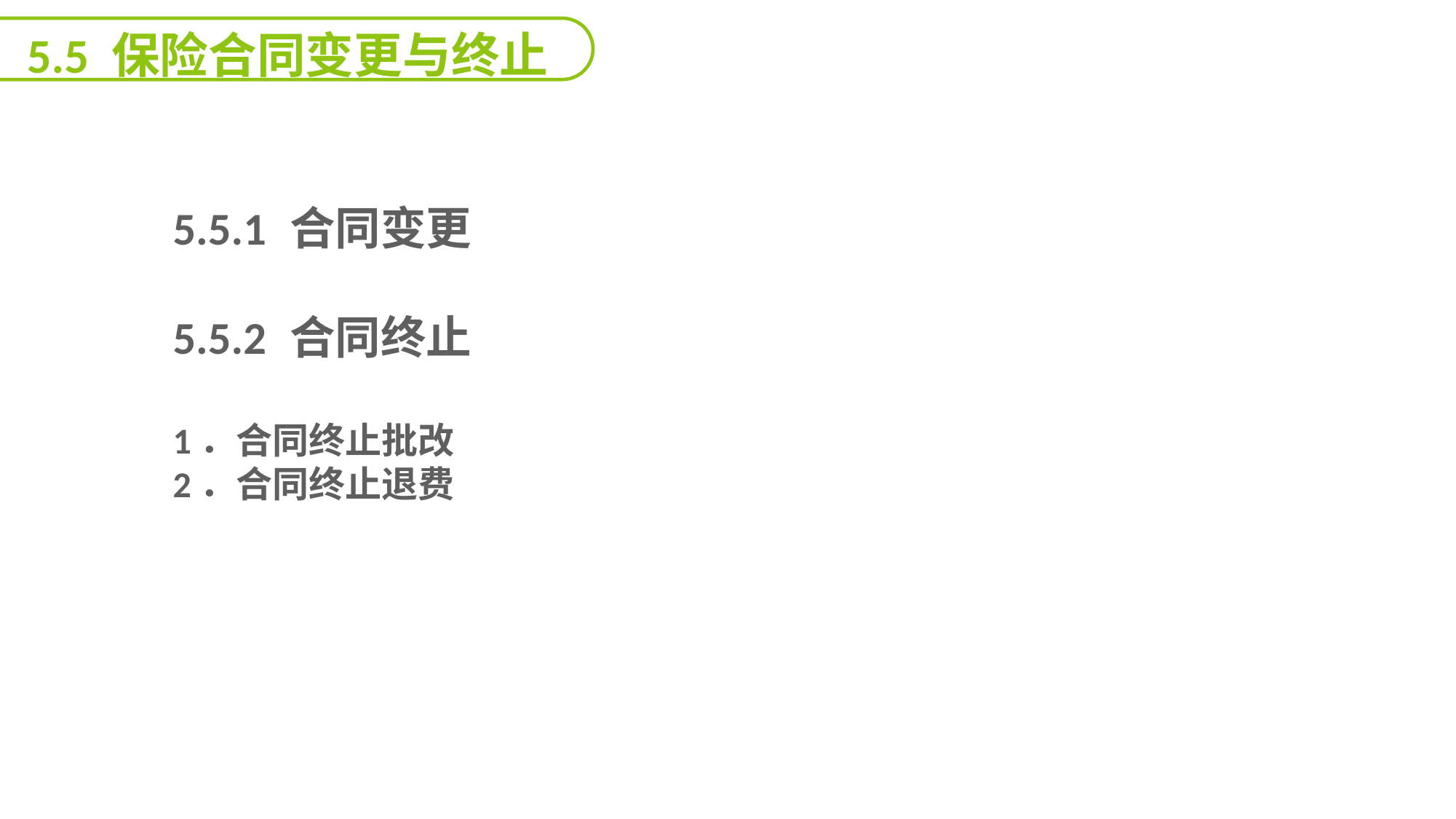

5.5 保险合同变更与终止
5.5.1 合同变更

5.5.2 合同终止

1．合同终止批改
2．合同终止退费

延迟符